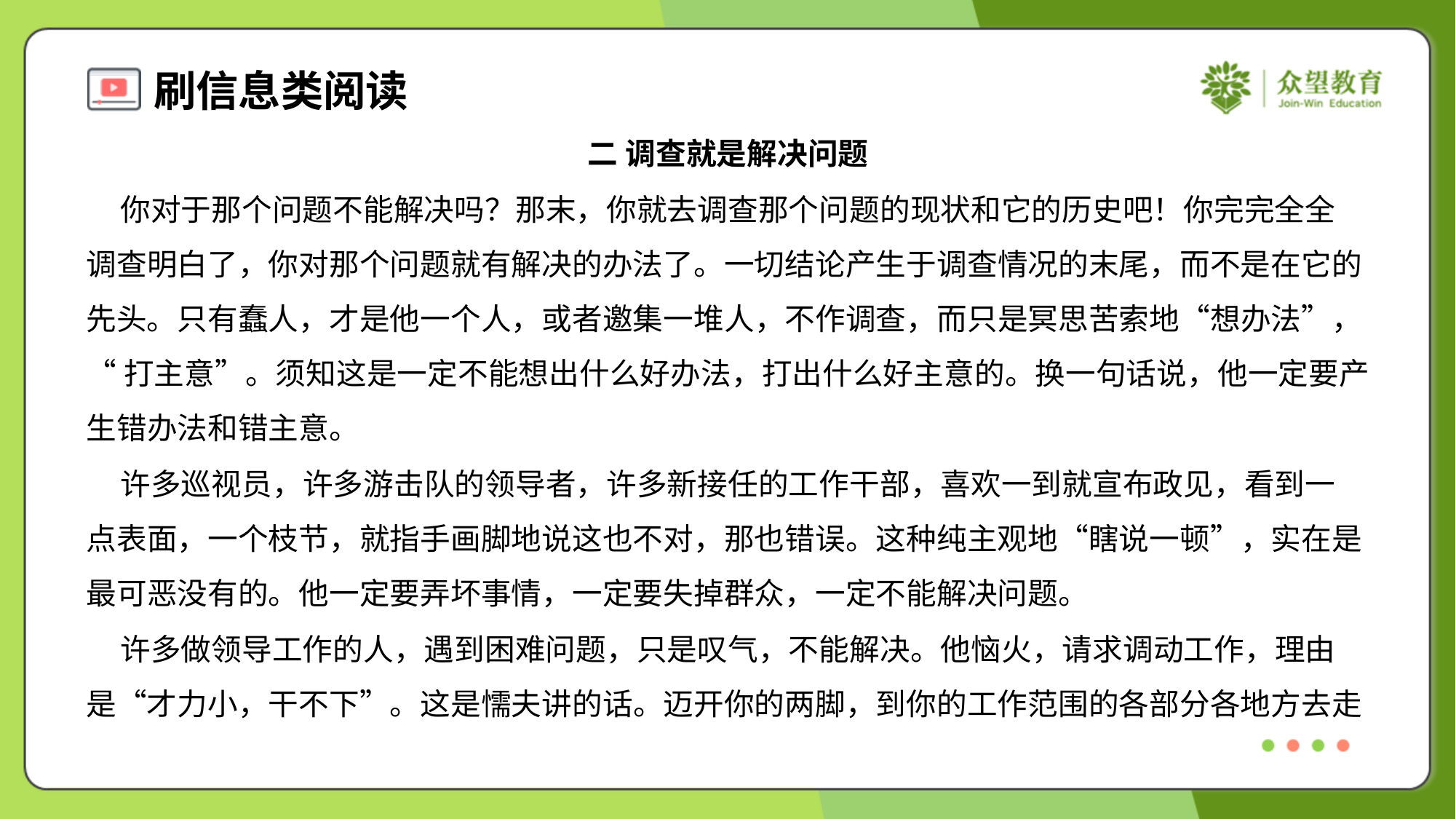

二 调查就是解决问题
    你对于那个问题不能解决吗？那末，你就去调查那个问题的现状和它的历史吧！你完完全全
调查明白了，你对那个问题就有解决的办法了。一切结论产生于调查情况的末尾，而不是在它的
先头。只有蠢人，才是他一个人，或者邀集一堆人，不作调查，而只是冥思苦索地“想办法”，
“打主意”。须知这是一定不能想出什么好办法，打出什么好主意的。换一句话说，他一定要产
生错办法和错主意。
    许多巡视员，许多游击队的领导者，许多新接任的工作干部，喜欢一到就宣布政见，看到一
点表面，一个枝节，就指手画脚地说这也不对，那也错误。这种纯主观地“瞎说一顿”，实在是
最可恶没有的。他一定要弄坏事情，一定要失掉群众，一定不能解决问题。
    许多做领导工作的人，遇到困难问题，只是叹气，不能解决。他恼火，请求调动工作，理由
是“才力小，干不下”。这是懦夫讲的话。迈开你的两脚，到你的工作范围的各部分各地方去走